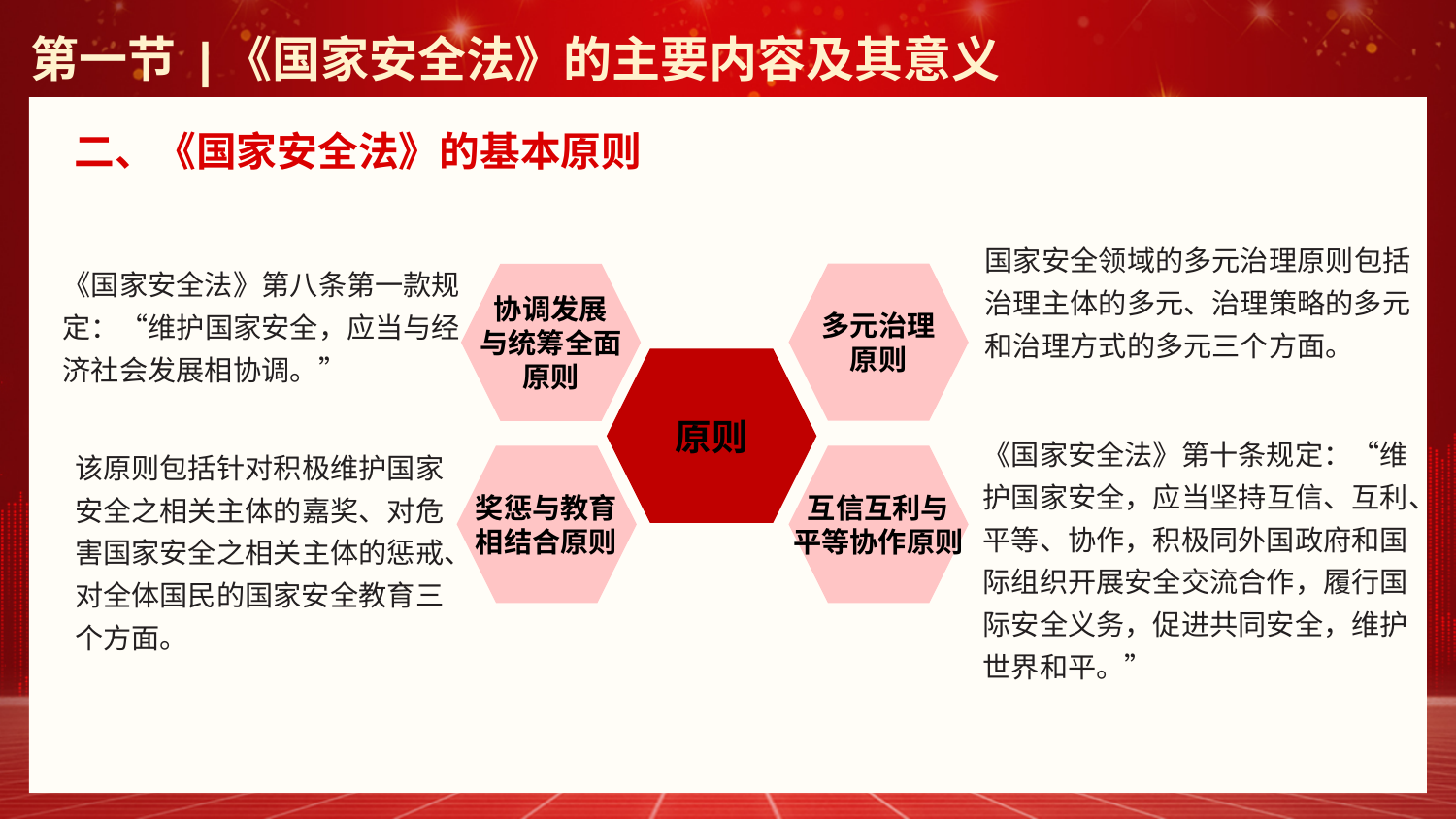

第一节 |《国家安全法》的主要内容及其意义
二、《国家安全法》的基本原则
国家安全领域的多元治理原则包括治理主体的多元、治理策略的多元和治理方式的多元三个方面。
《国家安全法》第八条第一款规定：“维护国家安全，应当与经济社会发展相协调。”
多元治理
原则
协调发展
与统筹全面
原则
原则
《国家安全法》第十条规定：“维护国家安全，应当坚持互信、互利、平等、协作，积极同外国政府和国际组织开展安全交流合作，履行国际安全义务，促进共同安全，维护世界和平。”
该原则包括针对积极维护国家安全之相关主体的嘉奖、对危害国家安全之相关主体的惩戒、对全体国民的国家安全教育三个方面。
奖惩与教育
相结合原则
互信互利与
平等协作原则